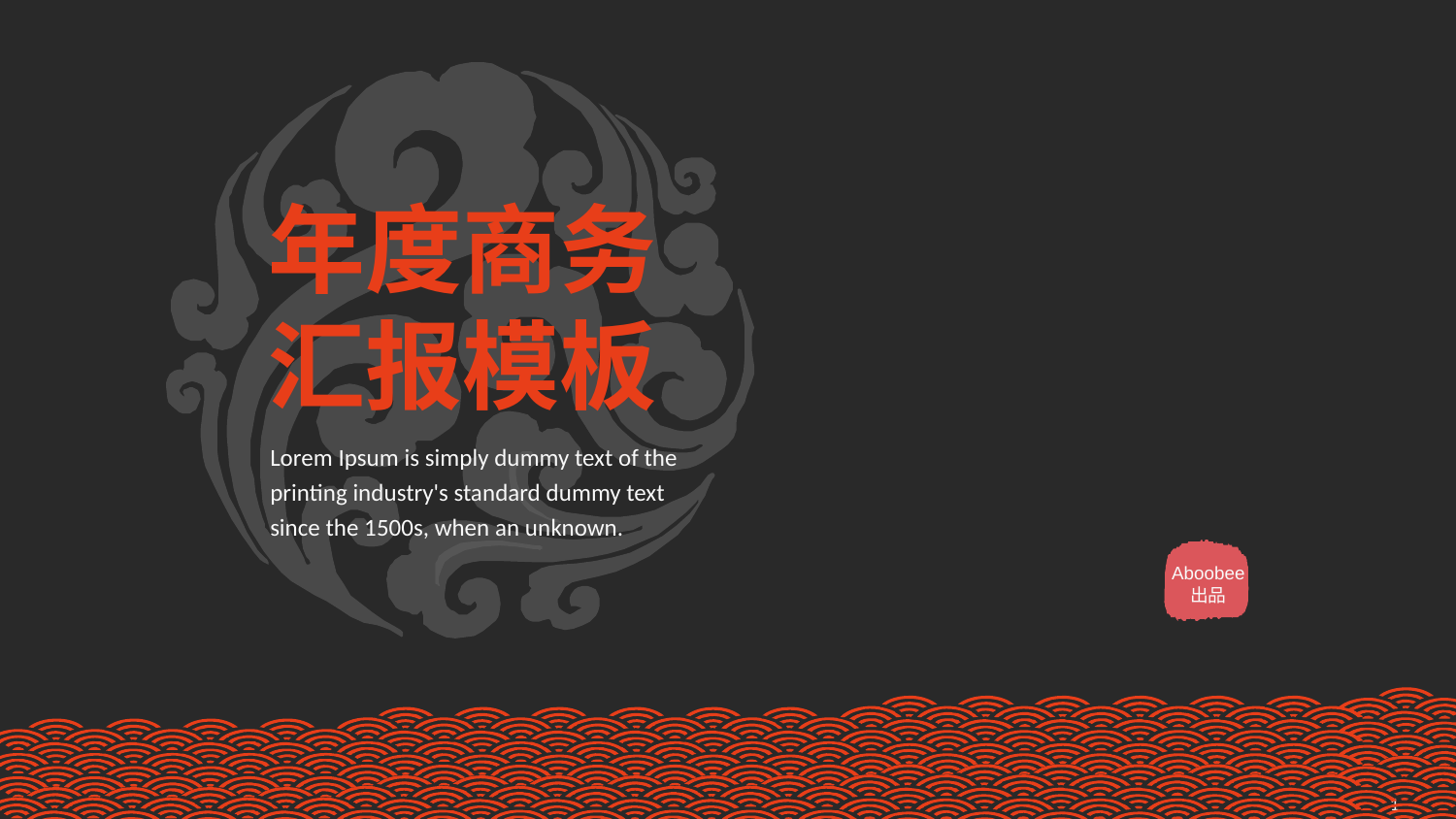

年度商务汇报模板
Lorem Ipsum is simply dummy text of the printing industry's standard dummy text
since the 1500s, when an unknown.

Aboobee 出品